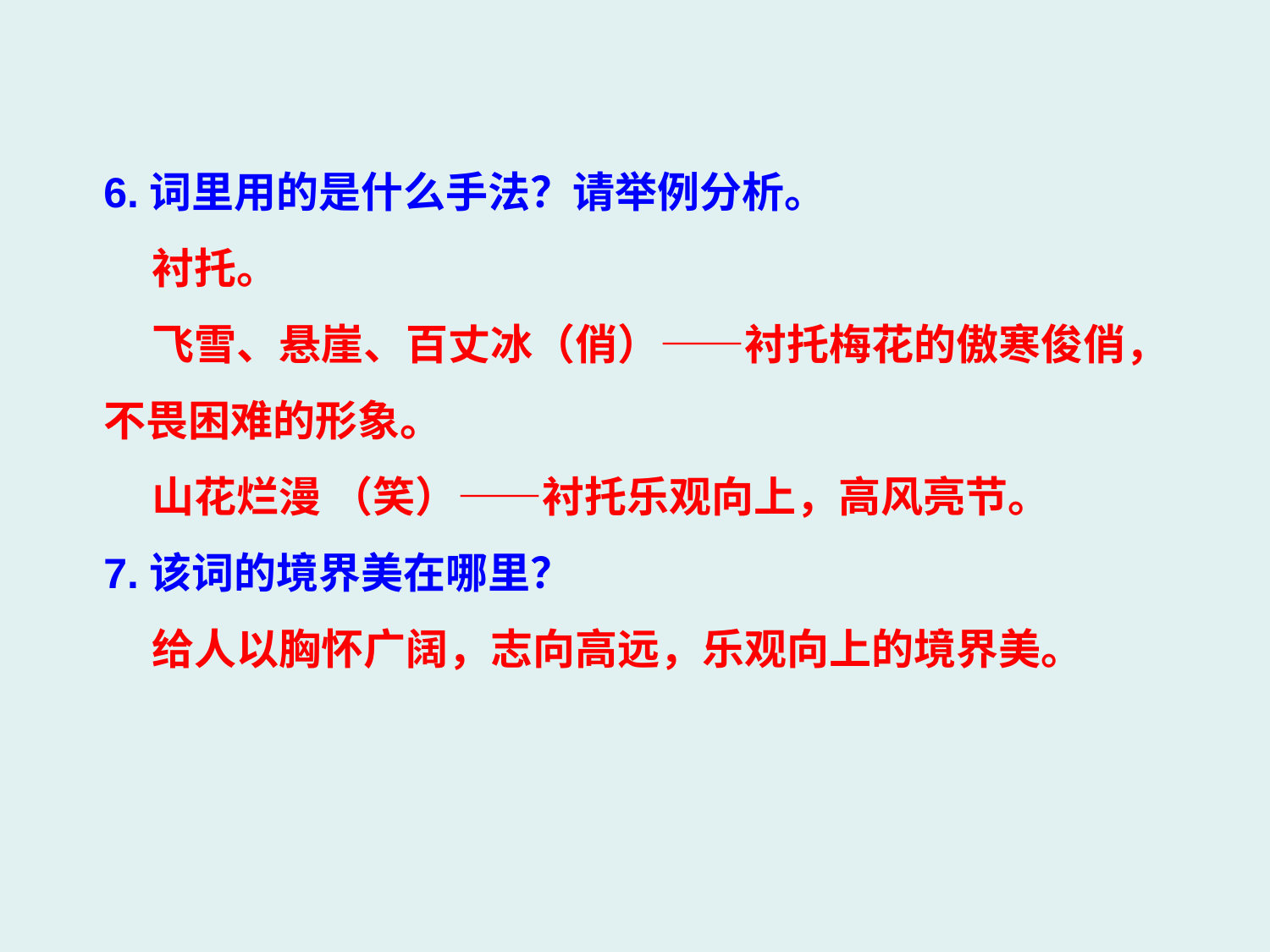

6.词里用的是什么手法？请举例分析。
    衬托。
    飞雪、悬崖、百丈冰（俏）——衬托梅花的傲寒俊俏，不畏困难的形象。
    山花烂漫 （笑）——衬托乐观向上，高风亮节。
7.该词的境界美在哪里？
    给人以胸怀广阔，志向高远，乐观向上的境界美。